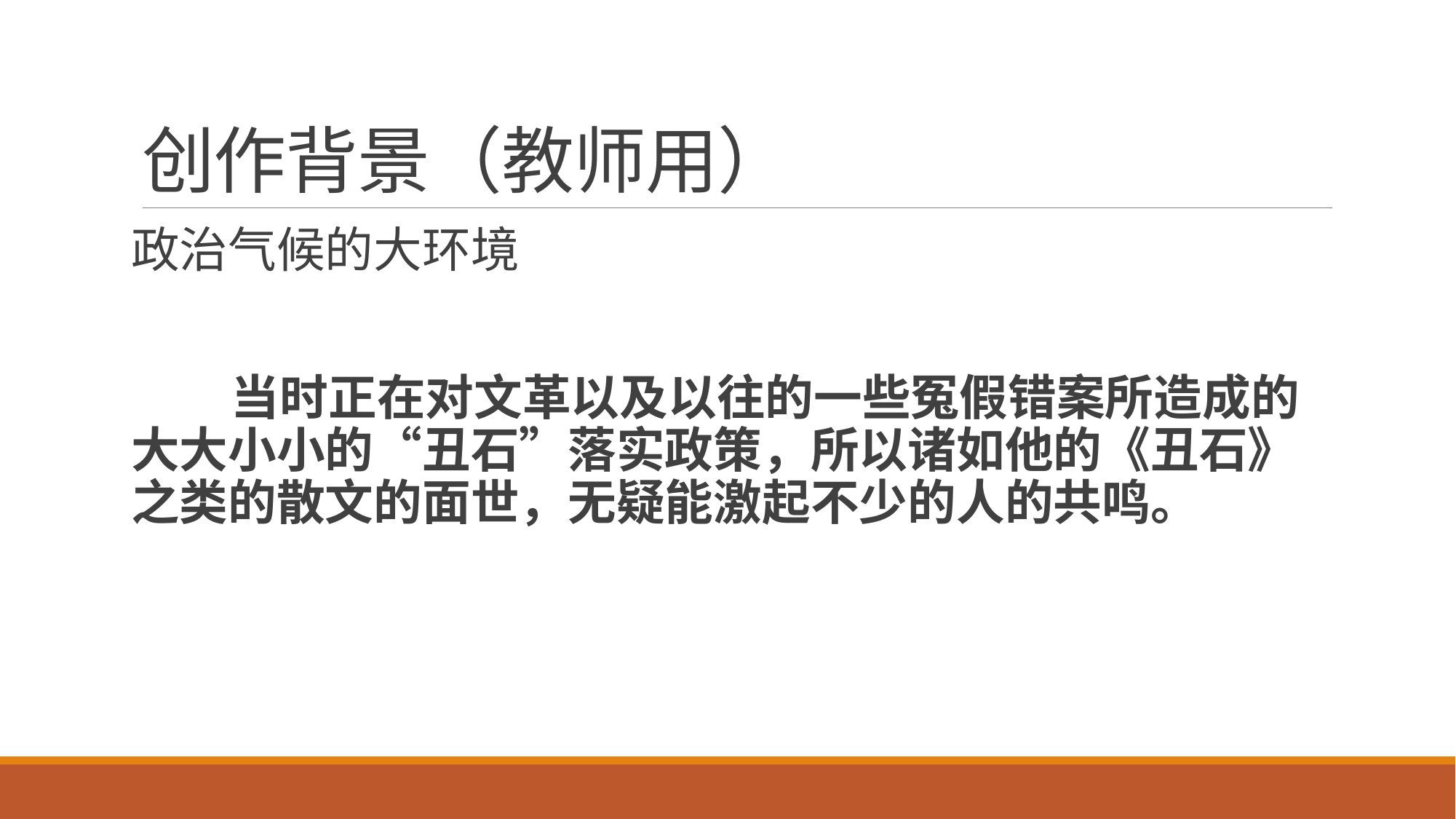

# 创作背景（教师用）
政治气候的大环境

        当时正在对文革以及以往的一些冤假错案所造成的大大小小的“丑石”落实政策，所以诸如他的《丑石》之类的散文的面世，无疑能激起不少的人的共鸣。